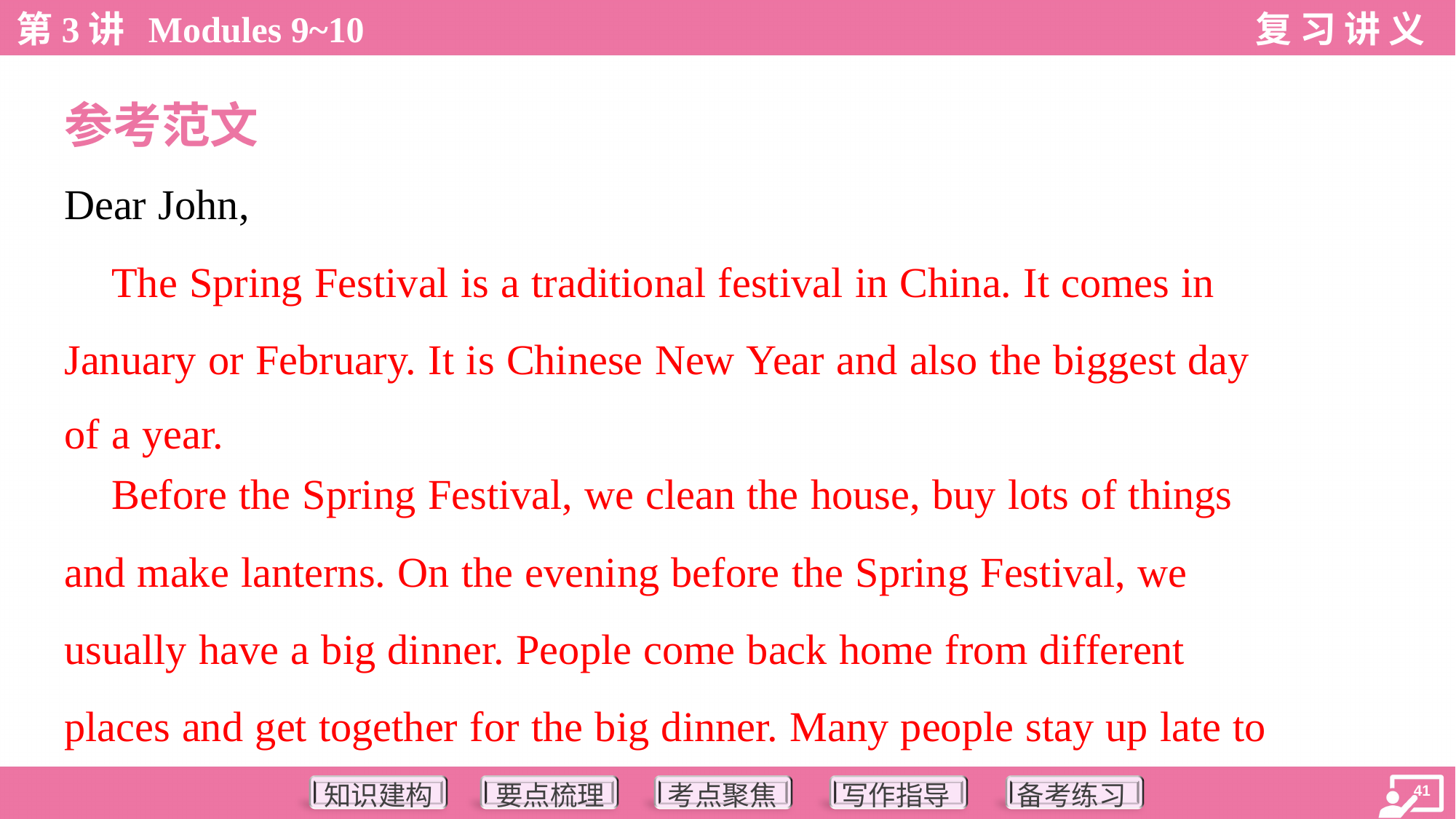

参考范文
Dear John,
    The Spring Festival is a traditional festival in China. It comes in
January or February. It is Chinese New Year and also the biggest day
of a year.
    Before the Spring Festival, we clean the house, buy lots of things
and make lanterns. On the evening before the Spring Festival, we
usually have a big dinner. People come back home from different
places and get together for the big dinner. Many people stay up late to